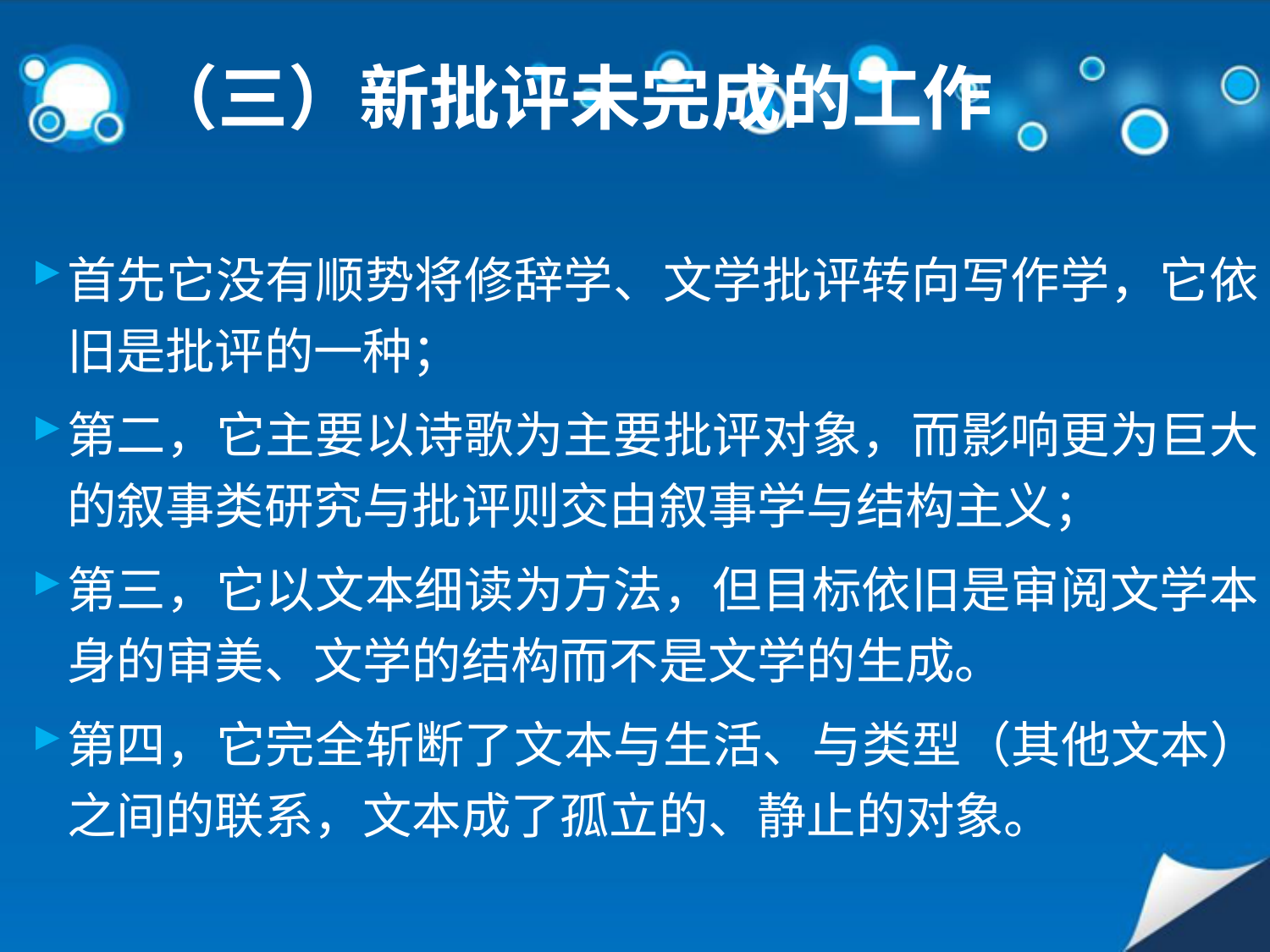

# （三）新批评未完成的工作

首先它没有顺势将修辞学、文学批评转向写作学，它依旧是批评的一种；
第二，它主要以诗歌为主要批评对象，而影响更为巨大的叙事类研究与批评则交由叙事学与结构主义；
第三，它以文本细读为方法，但目标依旧是审阅文学本身的审美、文学的结构而不是文学的生成。
第四，它完全斩断了文本与生活、与类型（其他文本）之间的联系，文本成了孤立的、静止的对象。